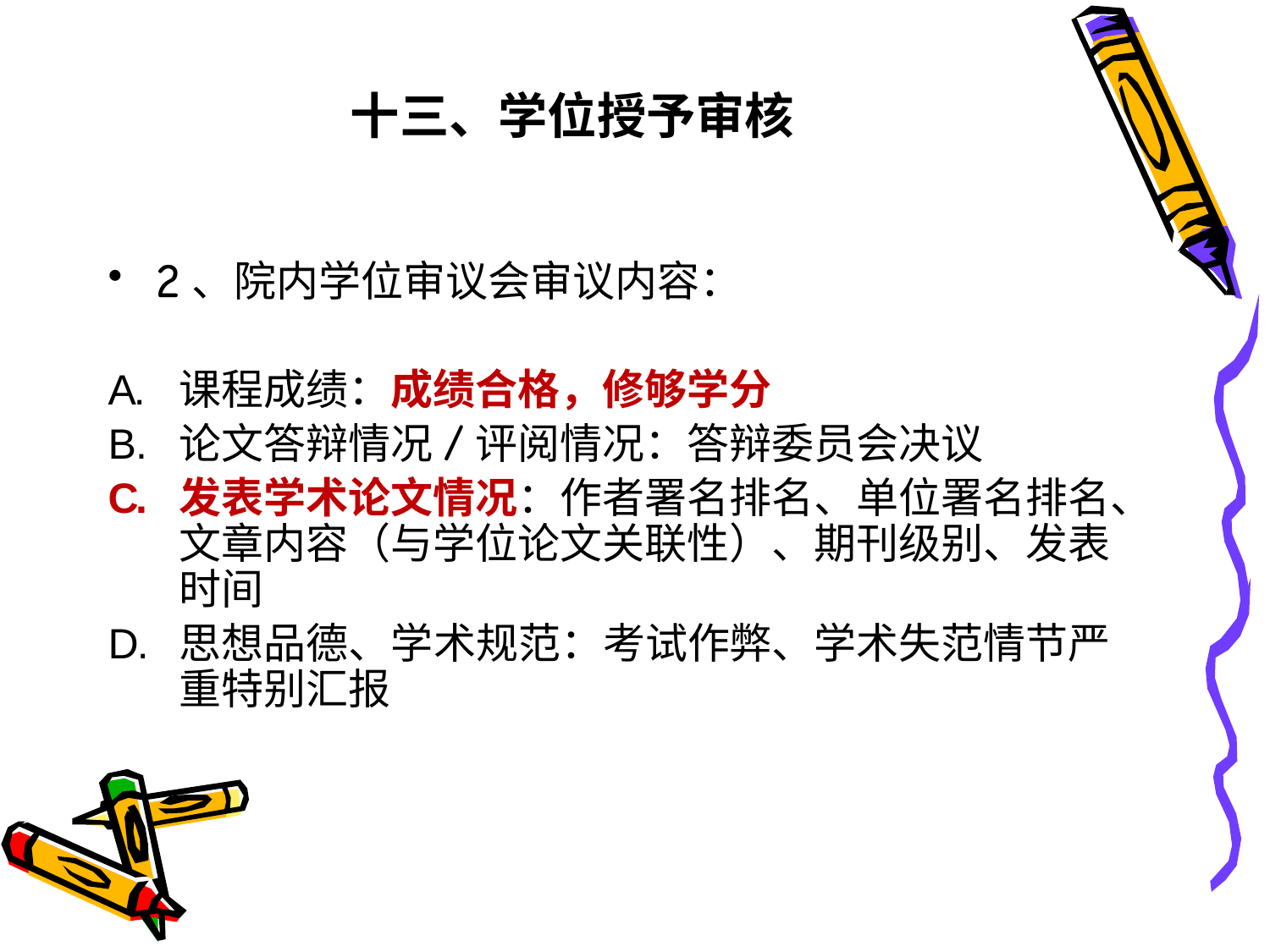

# 十三、学位授予审核
2、院内学位审议会审议内容：

课程成绩：成绩合格，修够学分
论文答辩情况/评阅情况：答辩委员会决议
发表学术论文情况：作者署名排名、单位署名排名、文章内容（与学位论文关联性）、期刊级别、发表时间
思想品德、学术规范：考试作弊、学术失范情节严重特别汇报